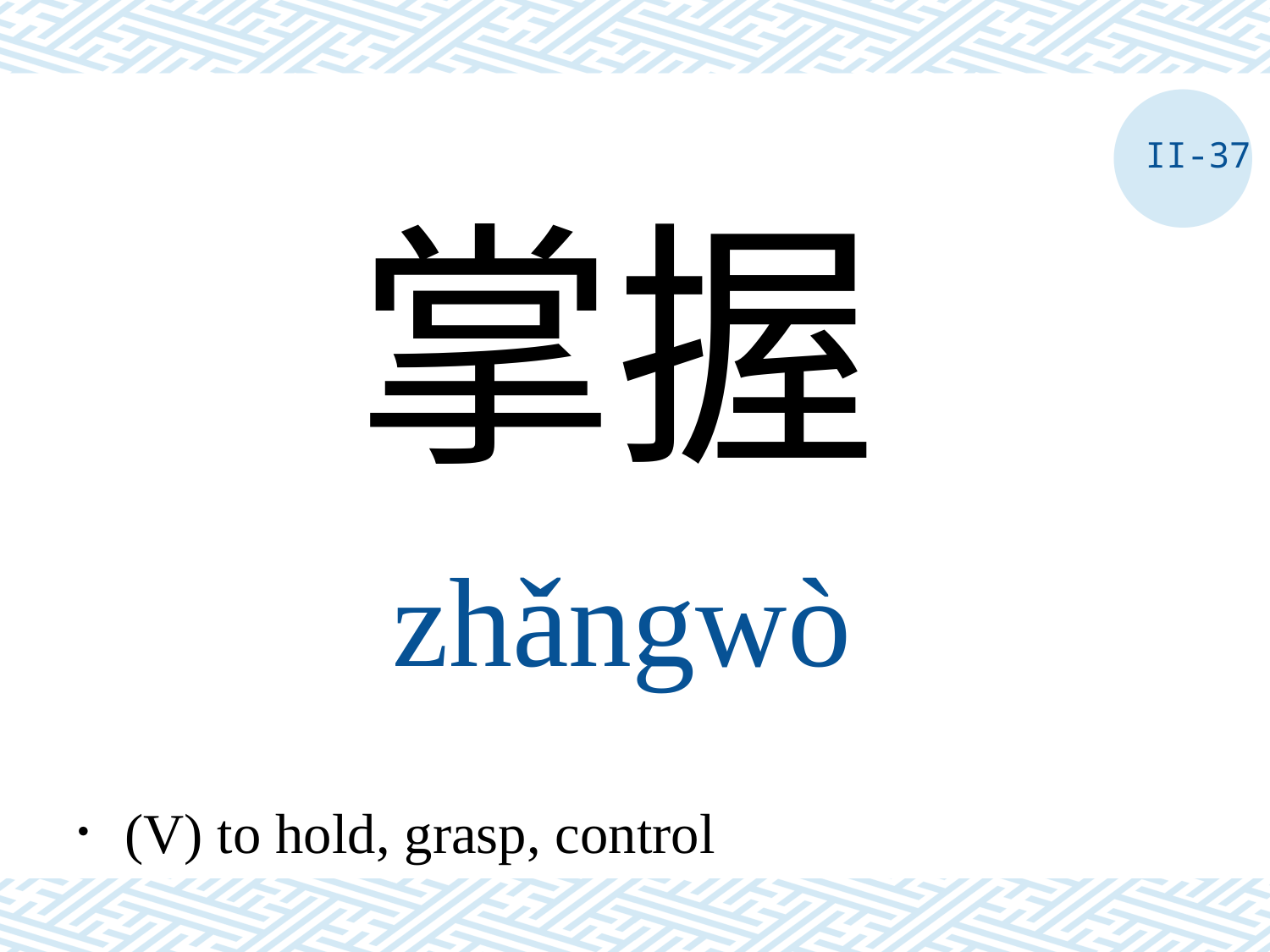

II-37

掌握
zhǎngwò
．(V) to hold, grasp, control